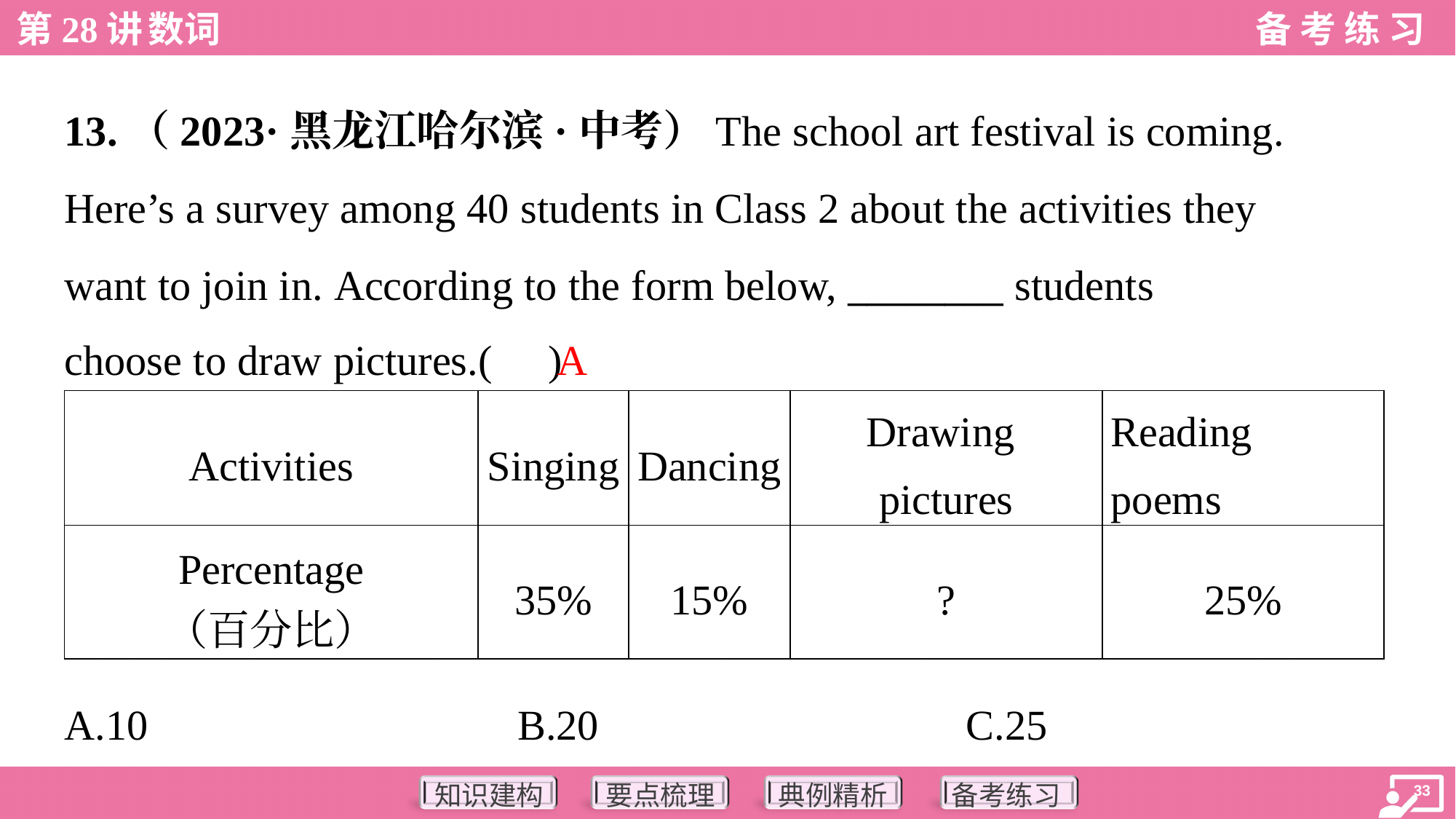

13.（2023·黑龙江哈尔滨·中考）The school art festival is coming.
Here’s a survey among 40 students in Class 2 about the activities they
want to join in. According to the form below, ________ students
choose to draw pictures.(     )
A
| Activities | Singing | Dancing | Drawing pictures | Reading poems |
| --- | --- | --- | --- | --- |
| Percentage （百分比） | 35% | 15% | ? | 25% |
A.10	B.20	C.25